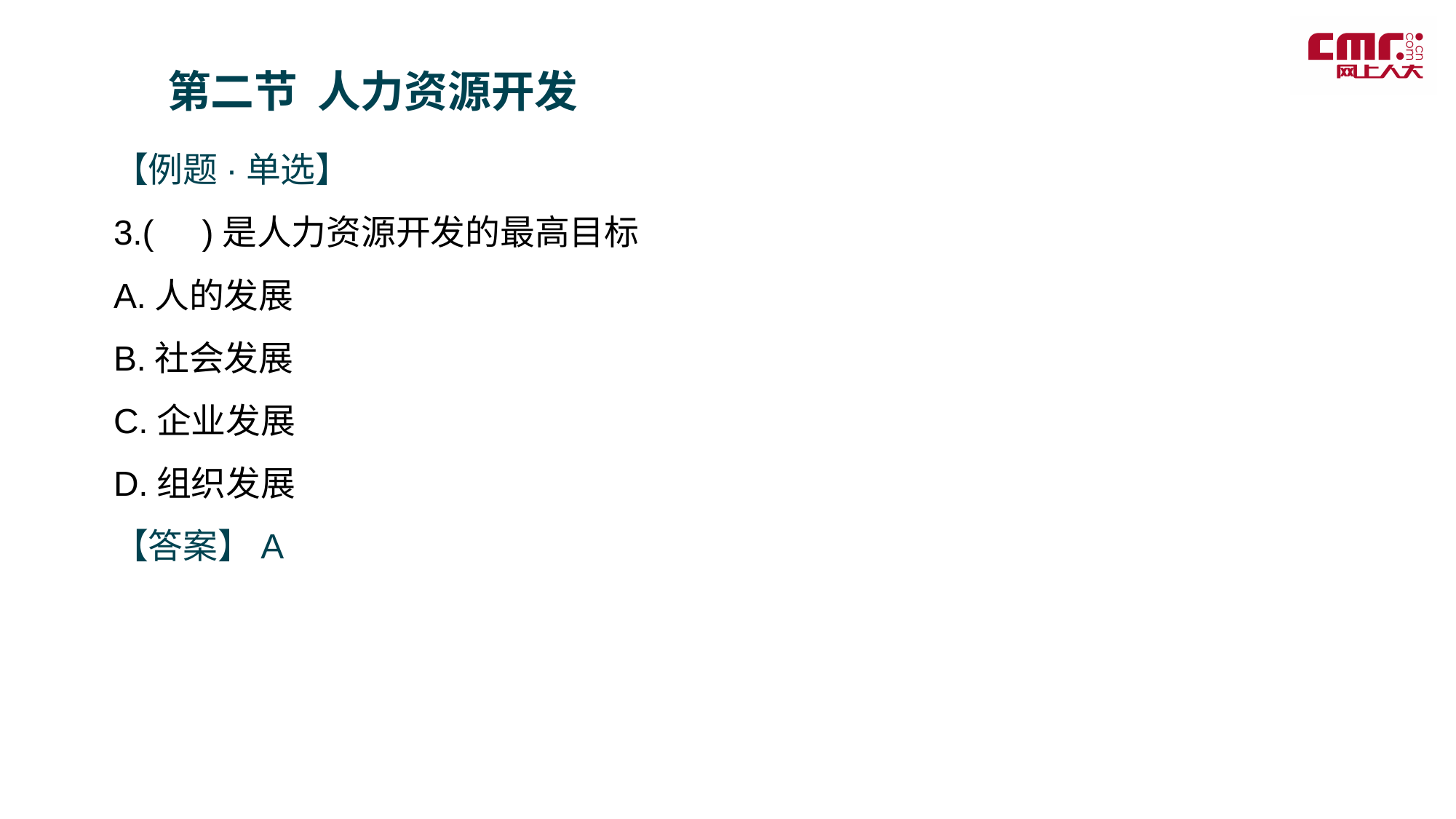

第二节  人力资源开发
【例题·单选】
3.(     )是人力资源开发的最高目标
A.人的发展
B.社会发展
C.企业发展
D.组织发展
【答案】A